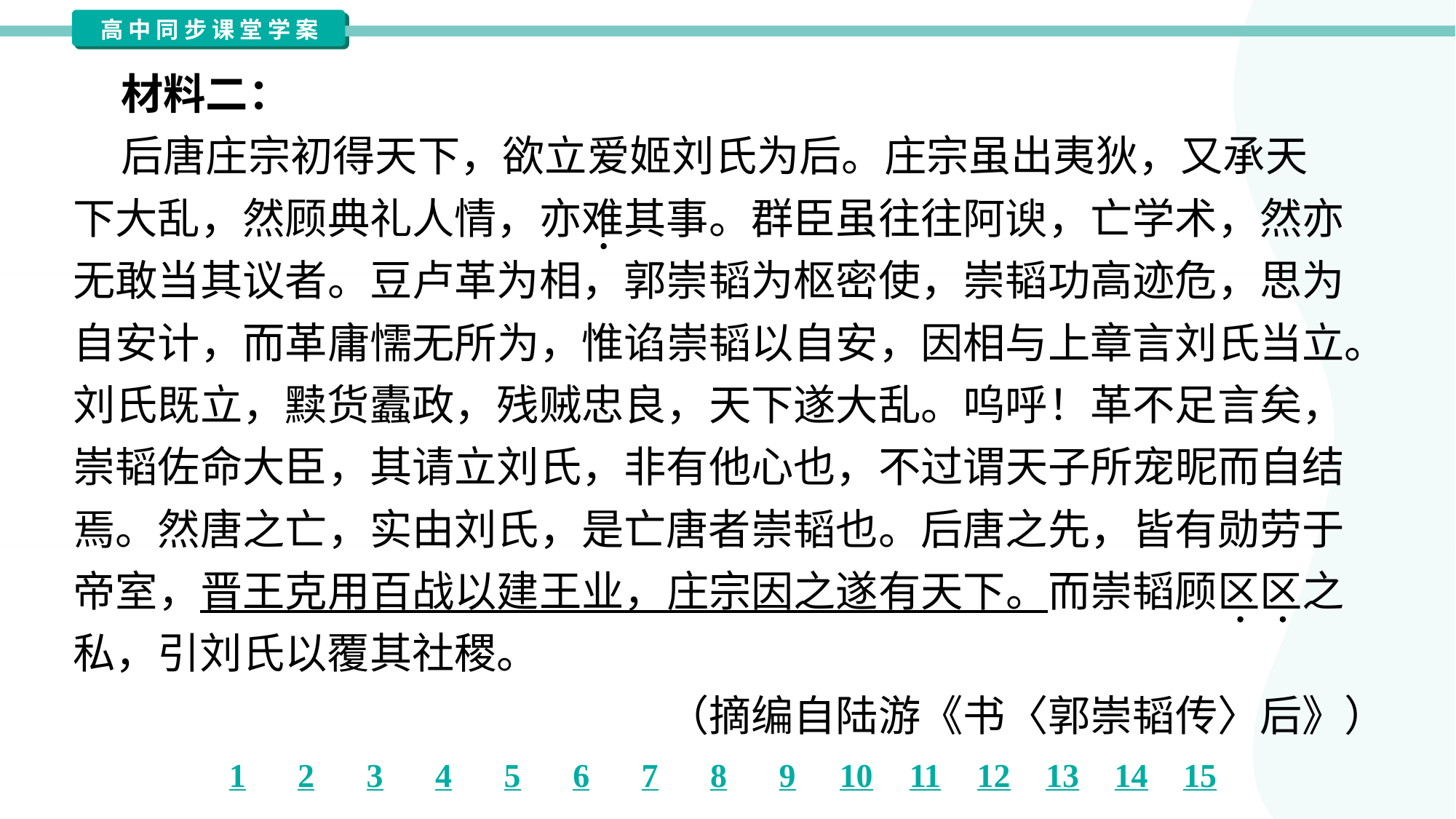

材料二：
    后唐庄宗初得天下，欲立爱姬刘氏为后。庄宗虽出夷狄，又承天
下大乱，然顾典礼人情，亦难其事。群臣虽往往阿谀，亡学术，然亦
无敢当其议者。豆卢革为相，郭崇韬为枢密使，崇韬功高迹危，思为
自安计，而革庸懦无所为，惟谄崇韬以自安，因相与上章言刘氏当立。
刘氏既立，黩货蠹政，残贼忠良，天下遂大乱。呜呼！革不足言矣，
崇韬佐命大臣，其请立刘氏，非有他心也，不过谓天子所宠昵而自结
焉。然唐之亡，实由刘氏，是亡唐者崇韬也。后唐之先，皆有勋劳于
帝室，晋王克用百战以建王业，庄宗因之遂有天下。而崇韬顾区区之
私，引刘氏以覆其社稷。
（摘编自陆游《书〈郭崇韬传〉后》）